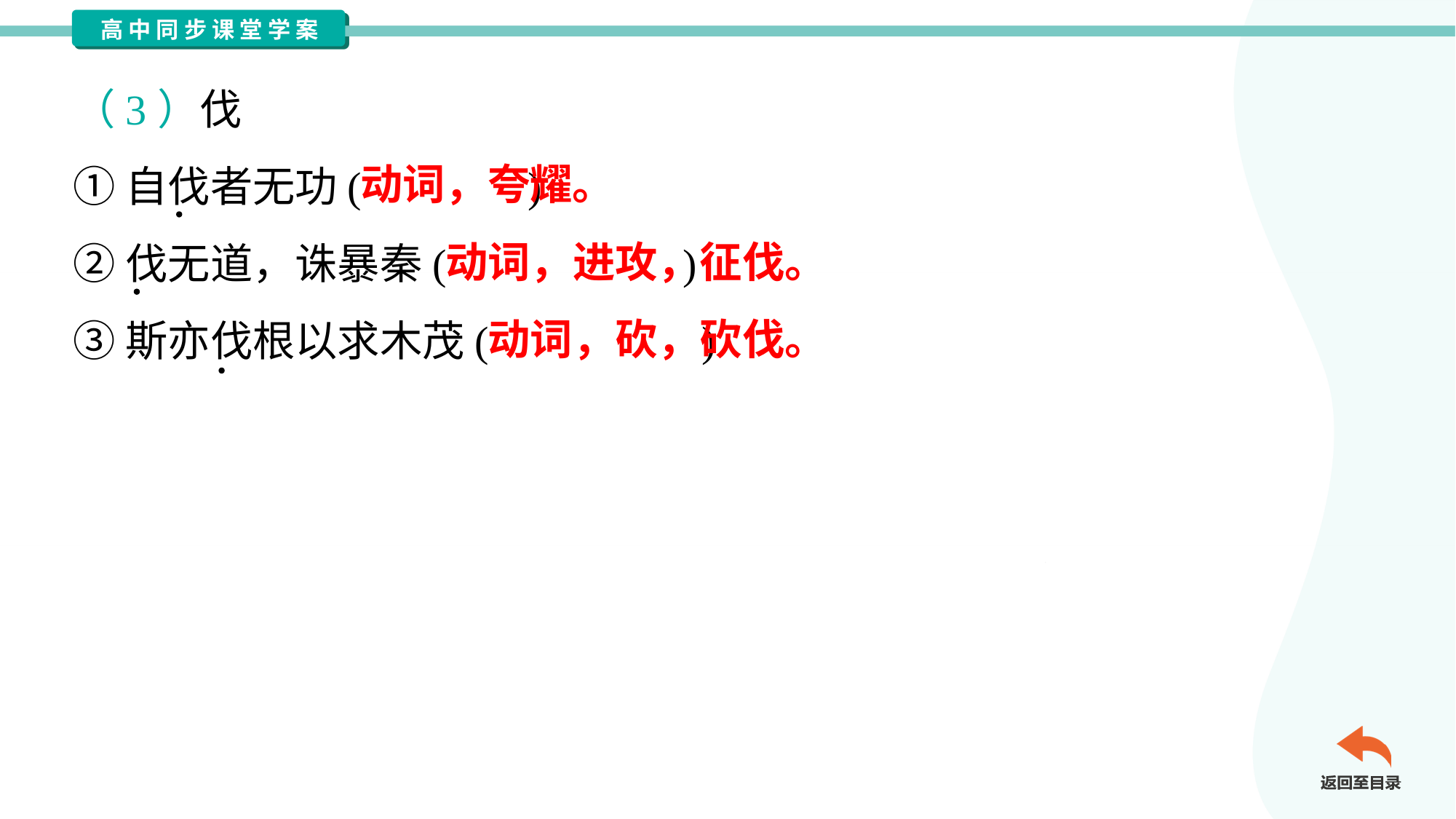

（3）伐
①自伐者无功(              )
②伐无道，诛暴秦(                    )
③斯亦伐根以求木茂(                  )
动词，夸耀。
动词，进攻，征伐。

动词，砍，砍伐。